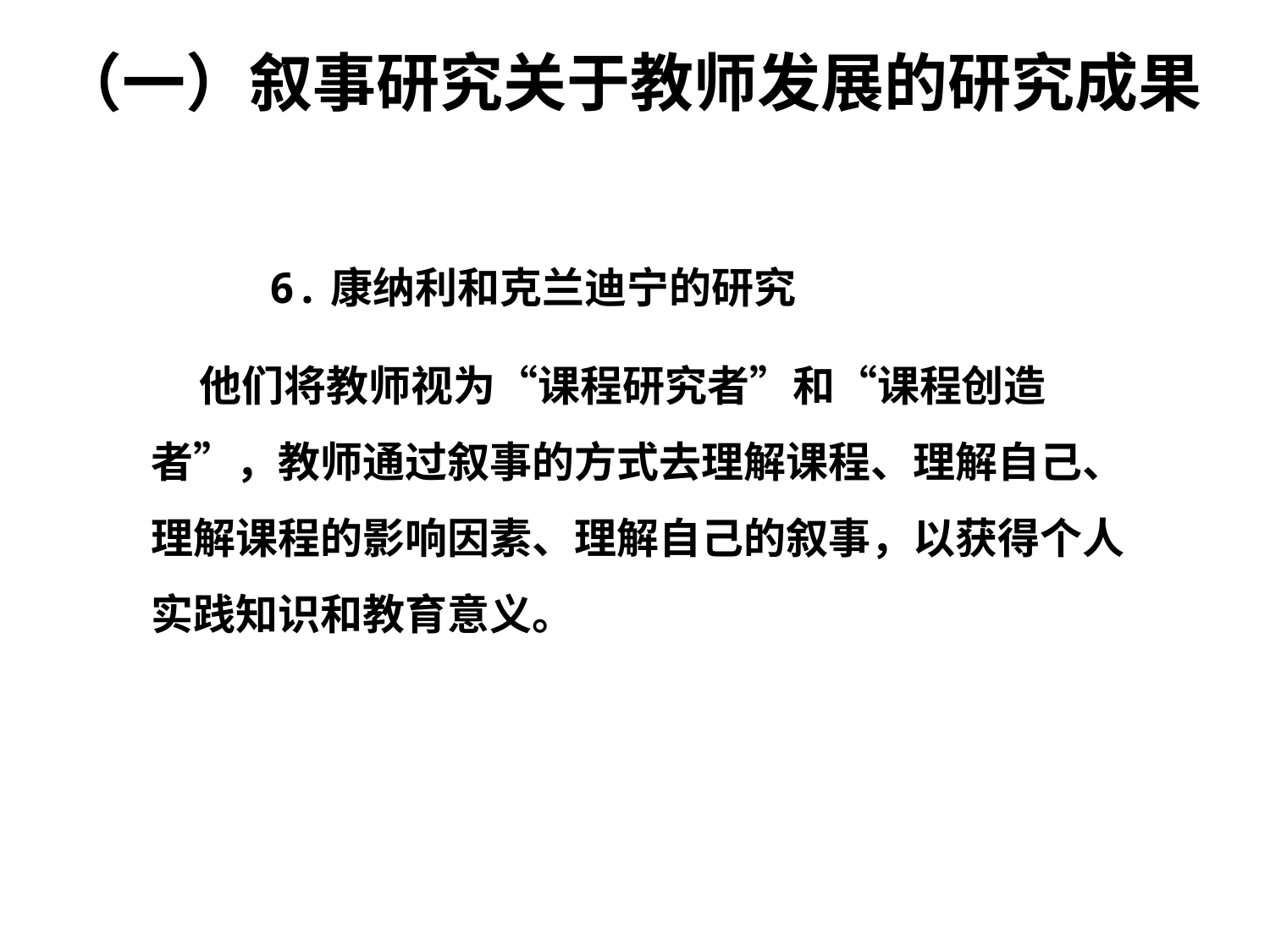

（一）叙事研究关于教师发展的研究成果
    6.康纳利和克兰迪宁的研究
    他们将教师视为“课程研究者”和“课程创造者”，教师通过叙事的方式去理解课程、理解自己、理解课程的影响因素、理解自己的叙事，以获得个人实践知识和教育意义。